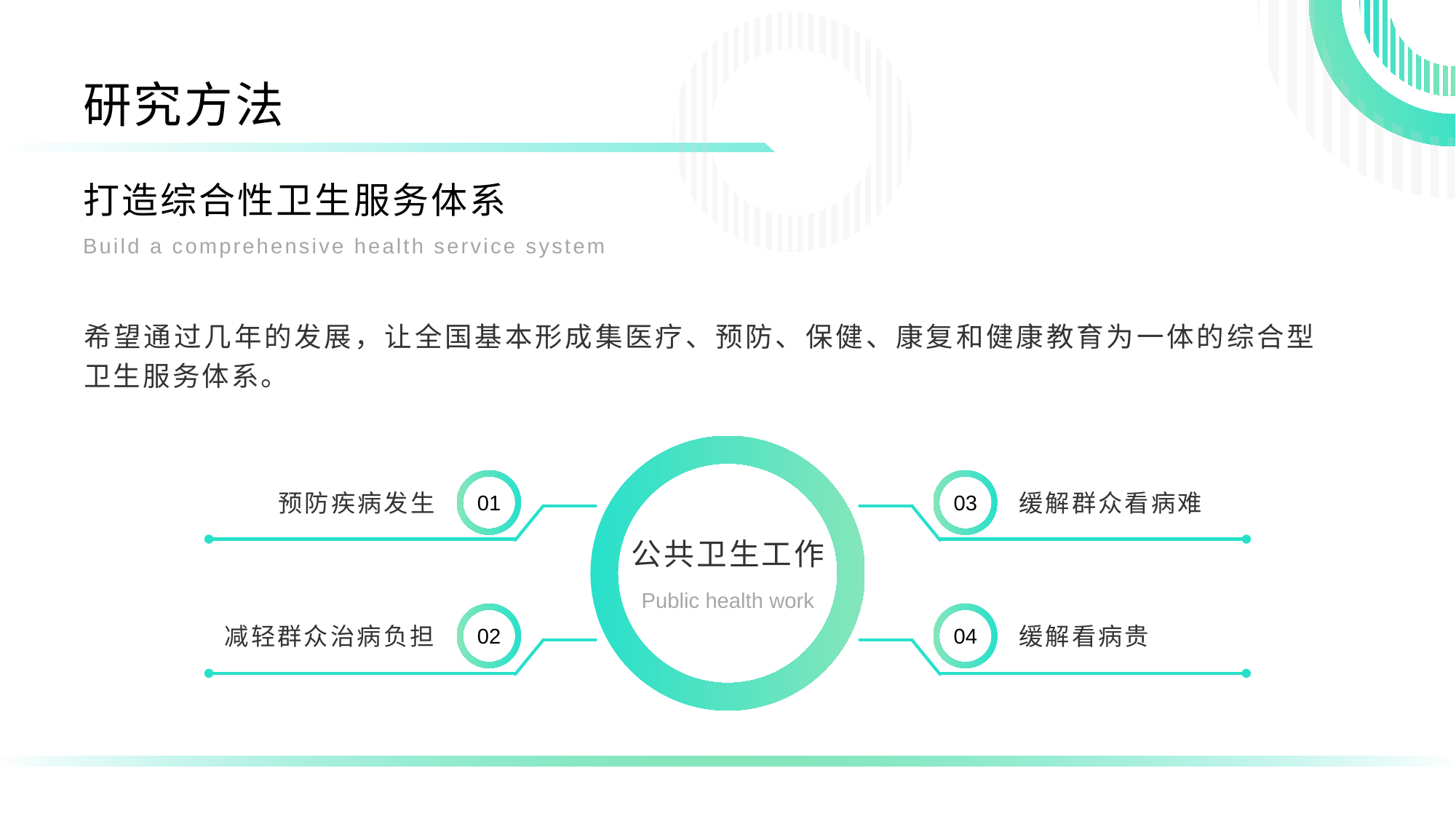

研究方法
打造综合性卫生服务体系
Build a comprehensive health service system
希望通过几年的发展，让全国基本形成集医疗、预防、保健、康复和健康教育为一体的综合型卫生服务体系。

01

03
预防疾病发生
缓解群众看病难
公共卫生工作
Public health work

02

04
减轻群众治病负担
缓解看病贵